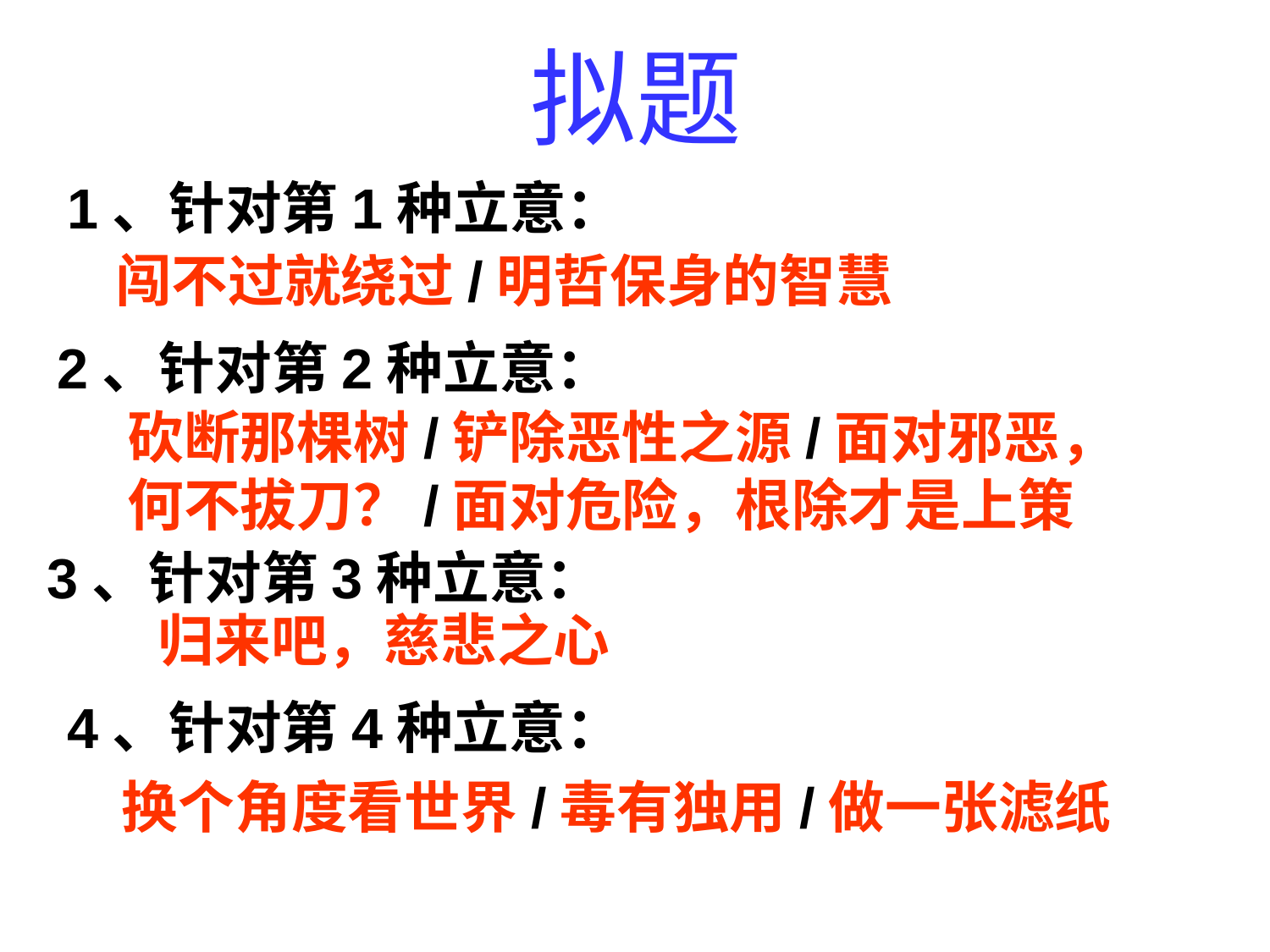

# 拟题
1、针对第1种立意：
闯不过就绕过/明哲保身的智慧
2、针对第2种立意：
砍断那棵树/铲除恶性之源/面对邪恶，何不拔刀？/面对危险，根除才是上策
3、针对第3种立意：
归来吧，慈悲之心
4、针对第4种立意：
换个角度看世界/毒有独用/做一张滤纸